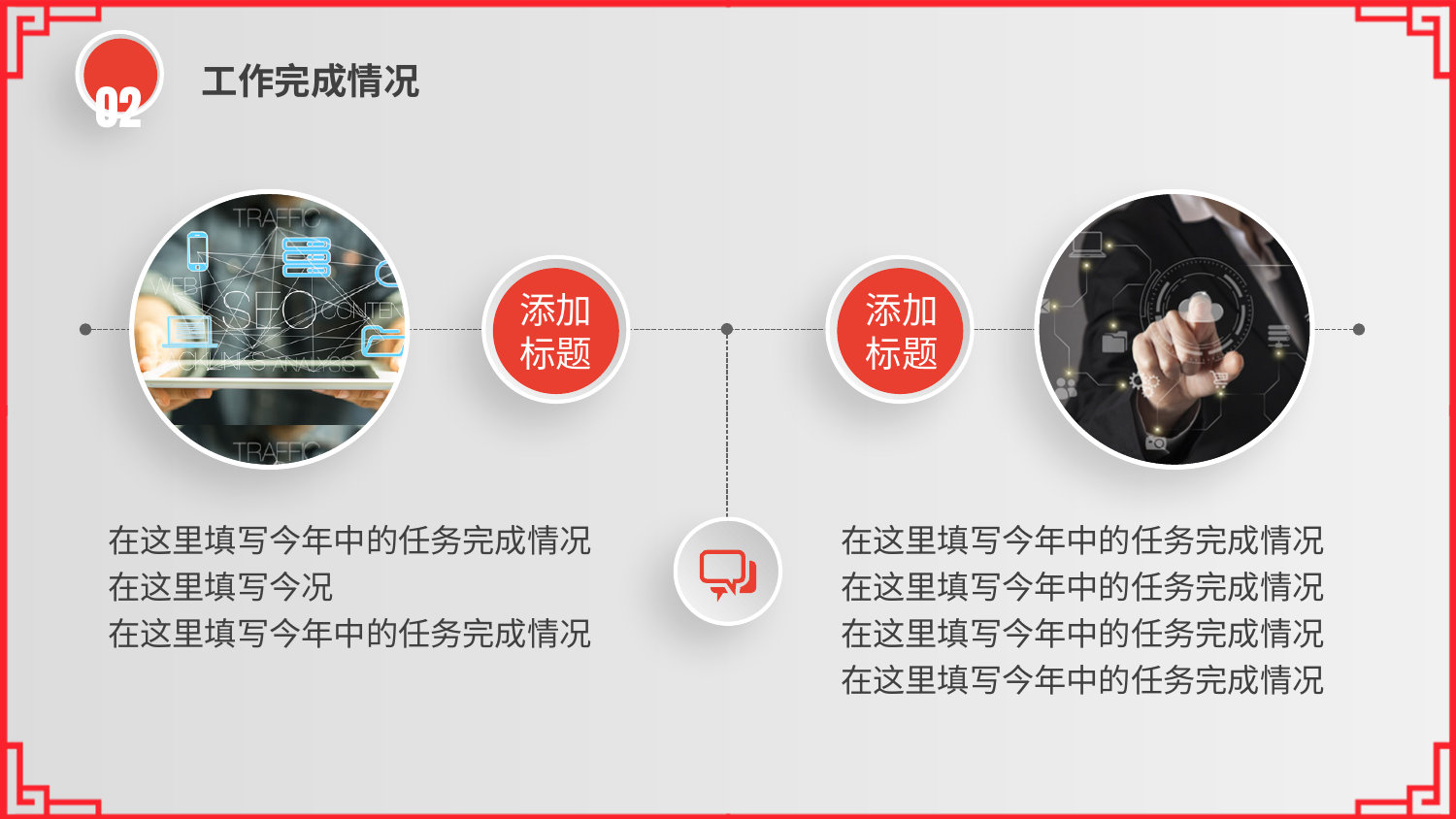

02

工作完成情况

添加
标题
添加
标题
在这里填写今年中的任务完成情况
在这里填写今况
在这里填写今年中的任务完成情况
在这里填写今年中的任务完成情况
在这里填写今年中的任务完成情况
在这里填写今年中的任务完成情况
在这里填写今年中的任务完成情况